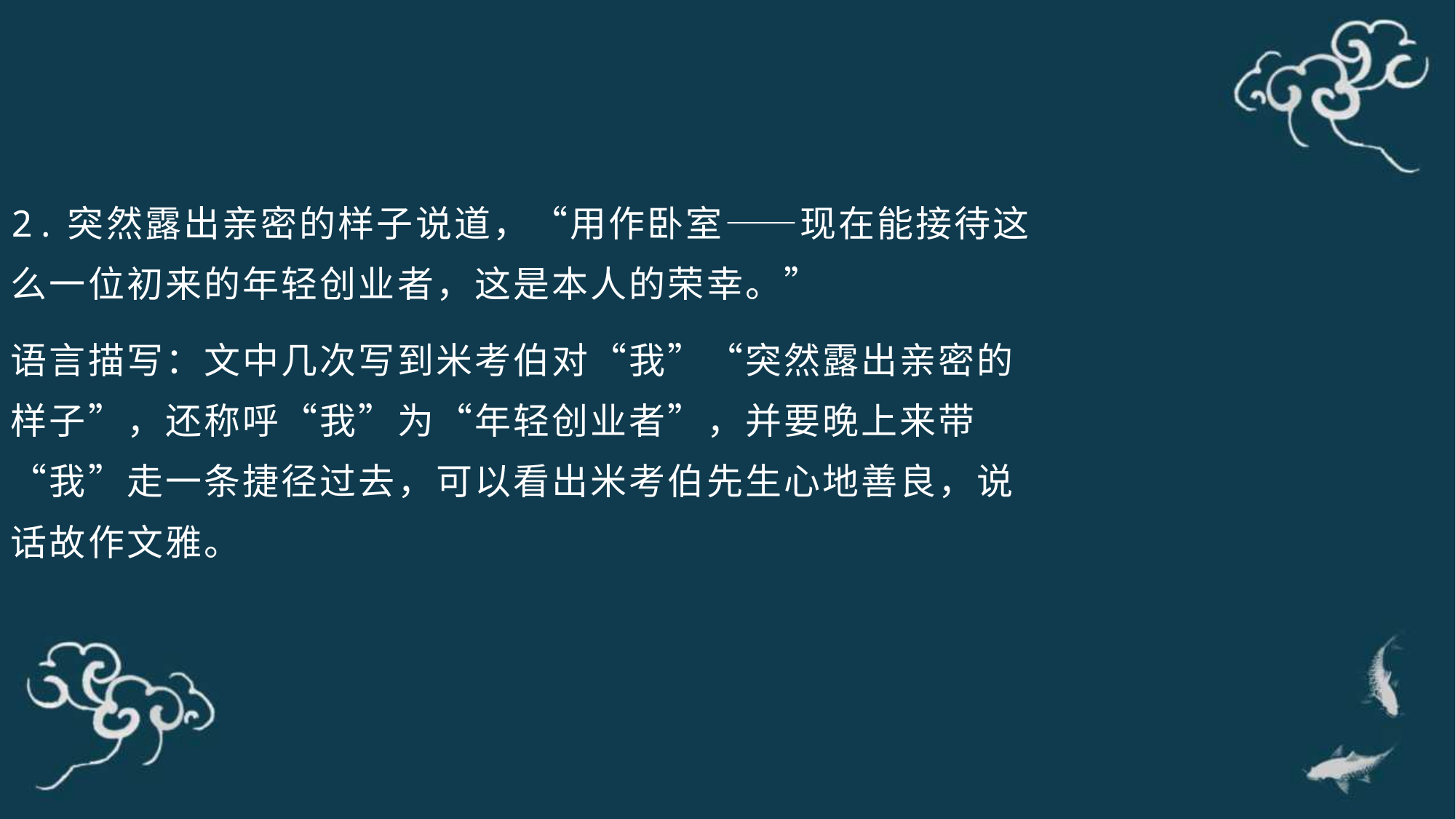

2.突然露出亲密的样子说道，“用作卧室——现在能接待这么一位初来的年轻创业者，这是本人的荣幸。”
语言描写：文中几次写到米考伯对“我”“突然露出亲密的样子”，还称呼“我”为“年轻创业者”，并要晚上来带“我”走一条捷径过去，可以看出米考伯先生心地善良，说话故作文雅。